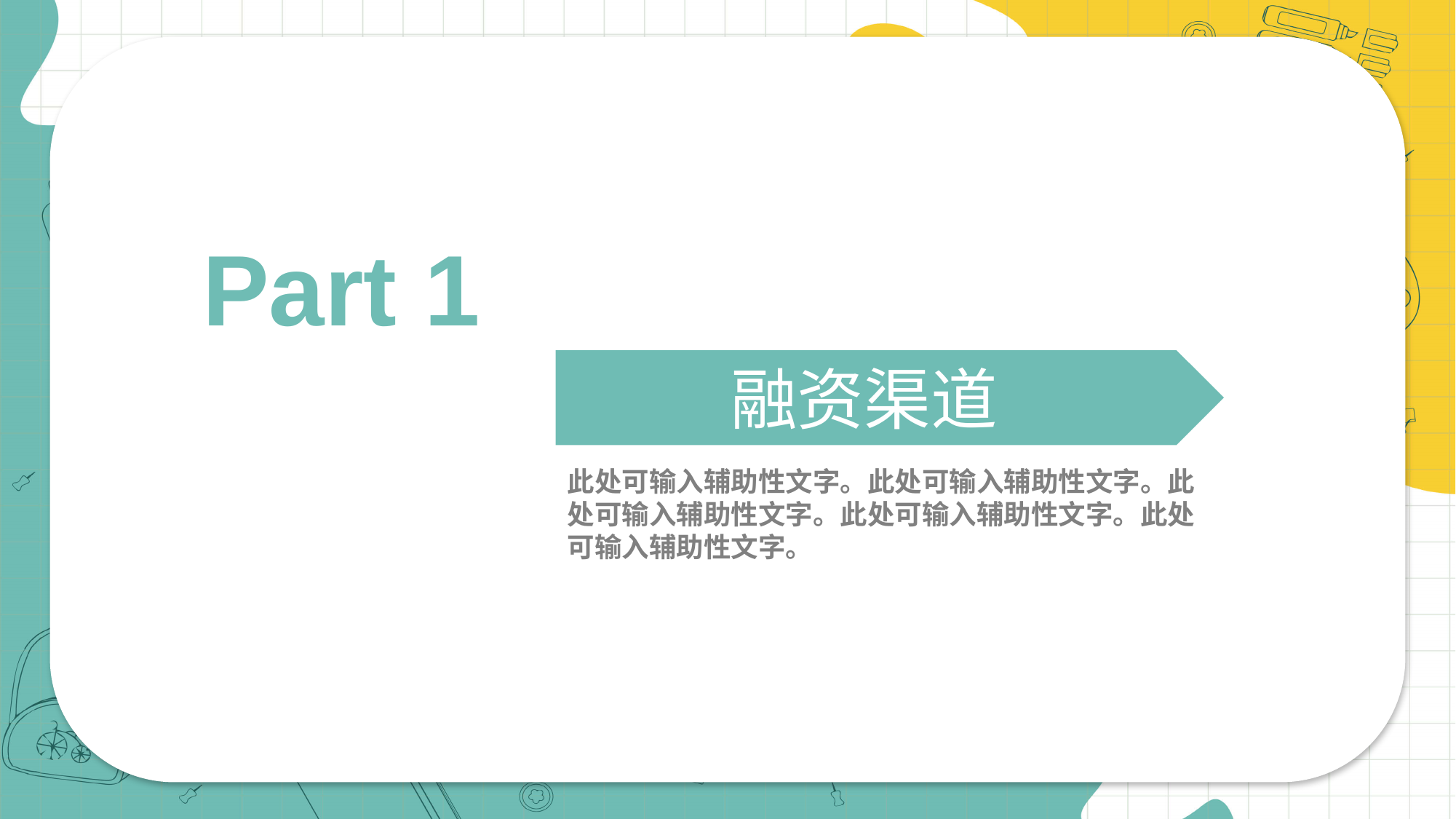

Part 1

融资渠道
此处可输入辅助性文字。此处可输入辅助性文字。此处可输入辅助性文字。此处可输入辅助性文字。此处可输入辅助性文字。